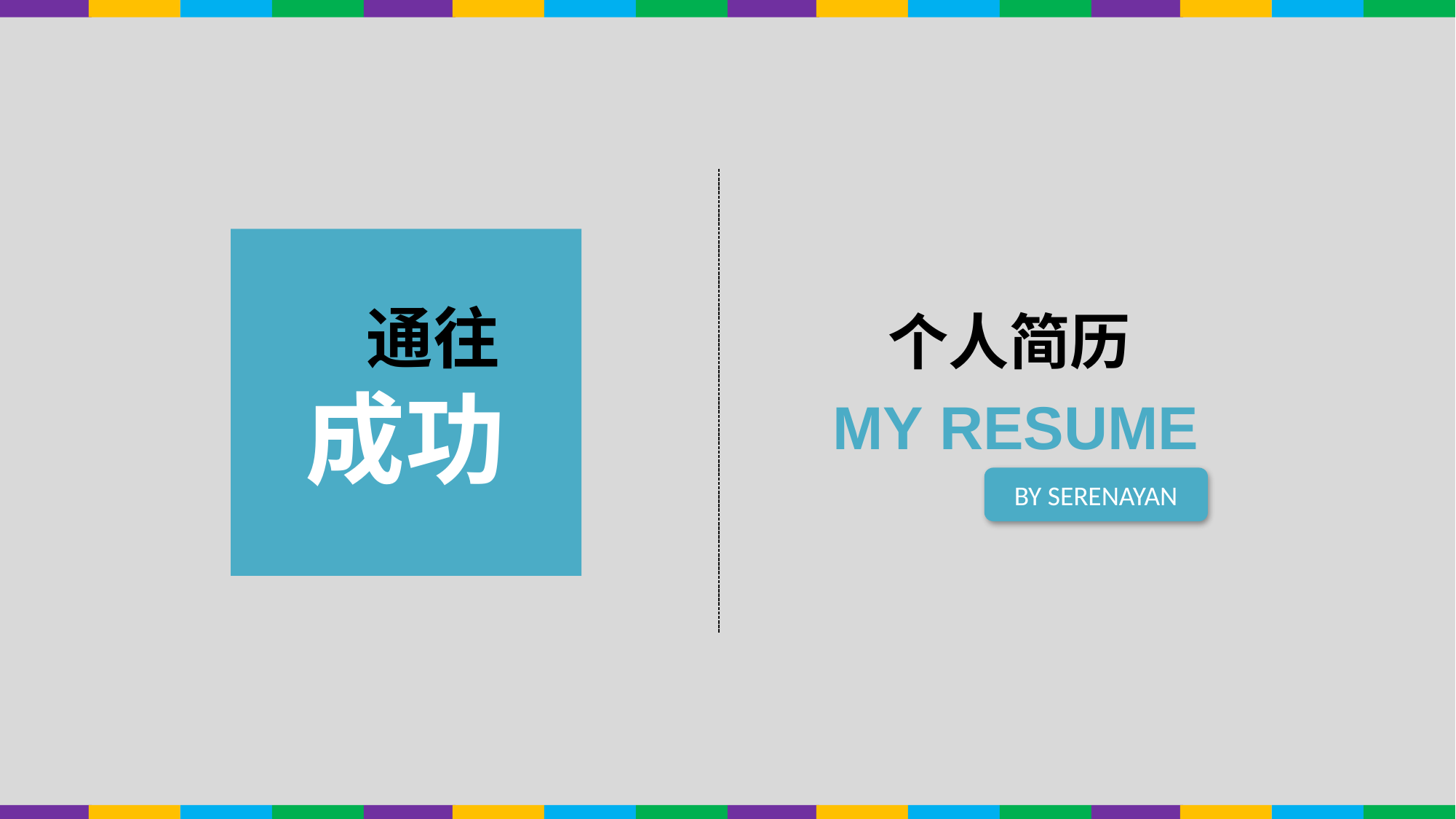

通往
成功
个人简历
MY RESUME
BY SERENAYAN